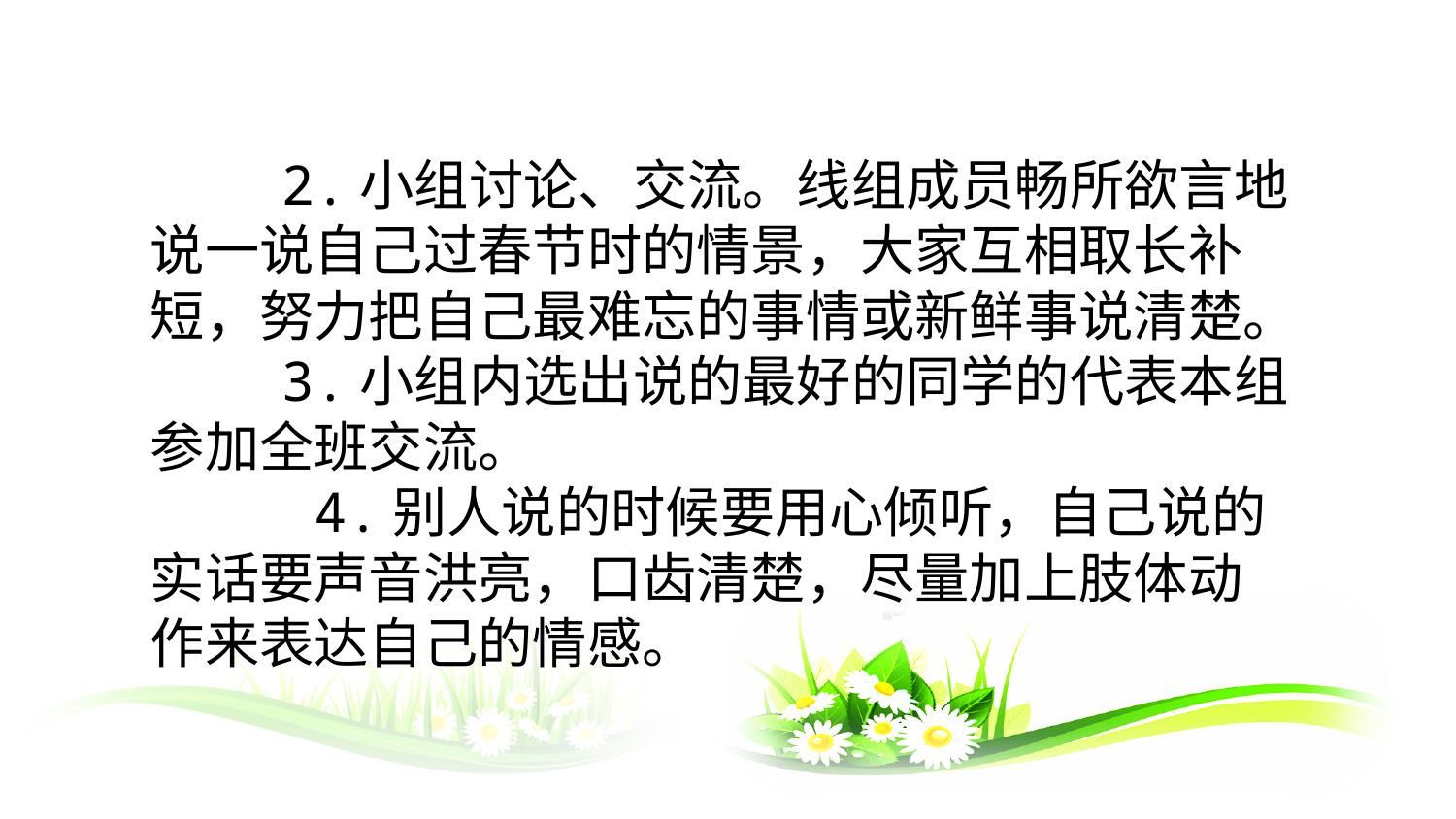

2.小组讨论、交流。线组成员畅所欲言地说一说自己过春节时的情景，大家互相取长补短，努力把自己最难忘的事情或新鲜事说清楚。
    3.小组内选出说的最好的同学的代表本组参加全班交流。
     4.别人说的时候要用心倾听，自己说的实话要声音洪亮，口齿清楚，尽量加上肢体动作来表达自己的情感。